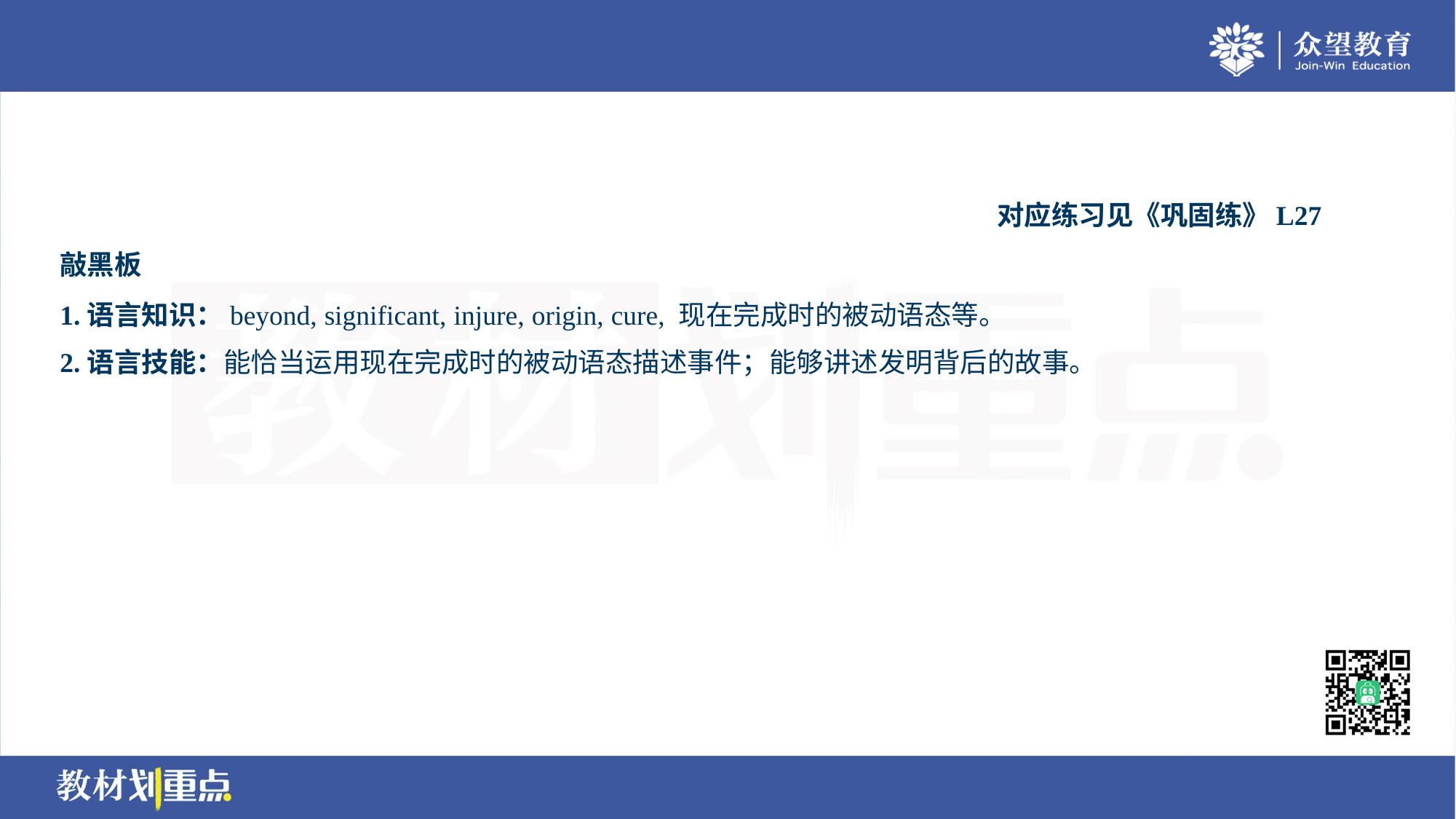

对应练习见《巩固练》L27
敲黑板
1.语言知识：beyond, significant, injure, origin, cure, 现在完成时的被动语态等。
2.语言技能：能恰当运用现在完成时的被动语态描述事件；能够讲述发明背后的故事。